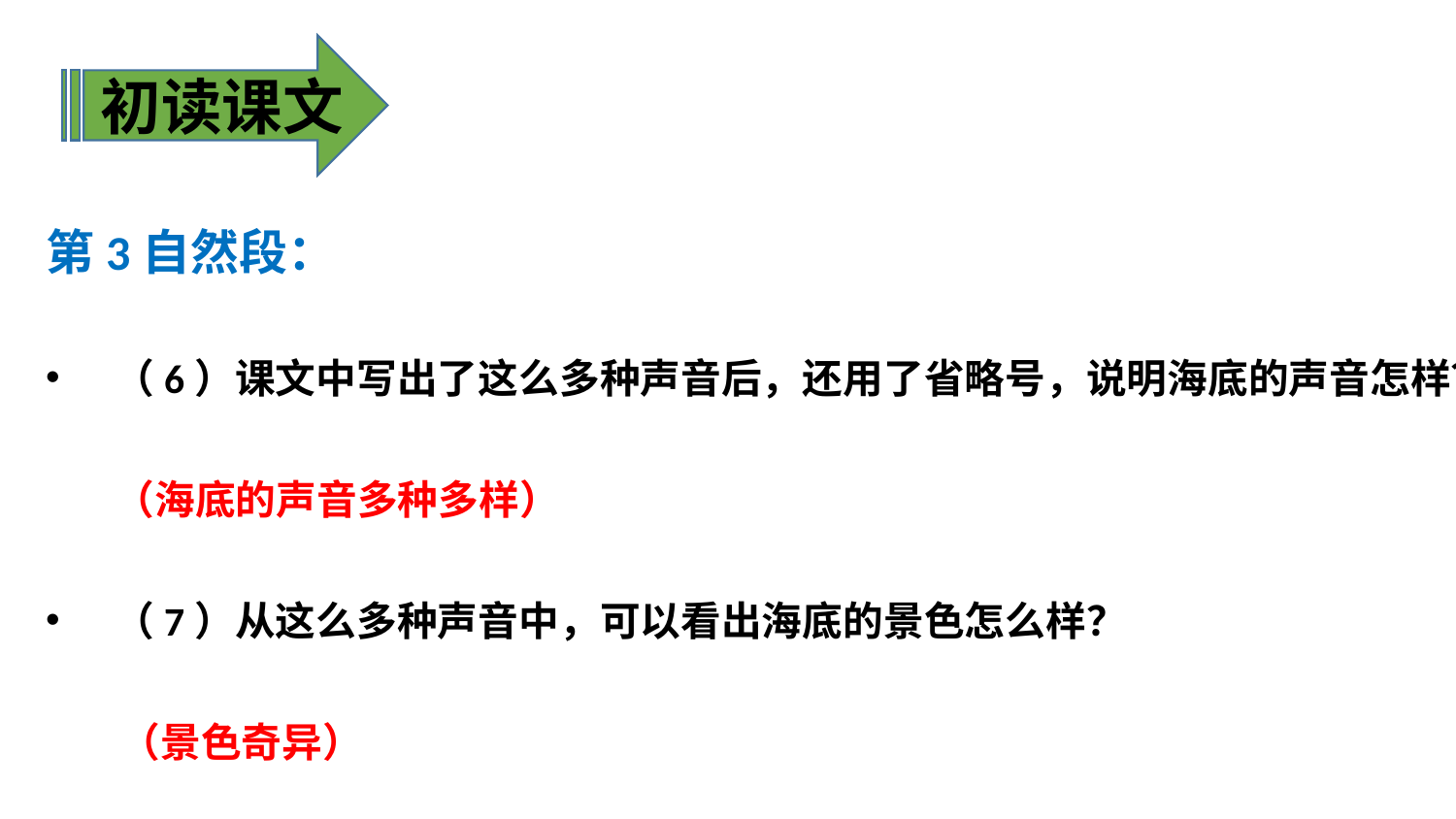

初读课文
第3自然段：
（6）课文中写出了这么多种声音后，还用了省略号，说明海底的声音怎样？（海底的声音多种多样）
（7）从这么多种声音中，可以看出海底的景色怎么样？
       （景色奇异）